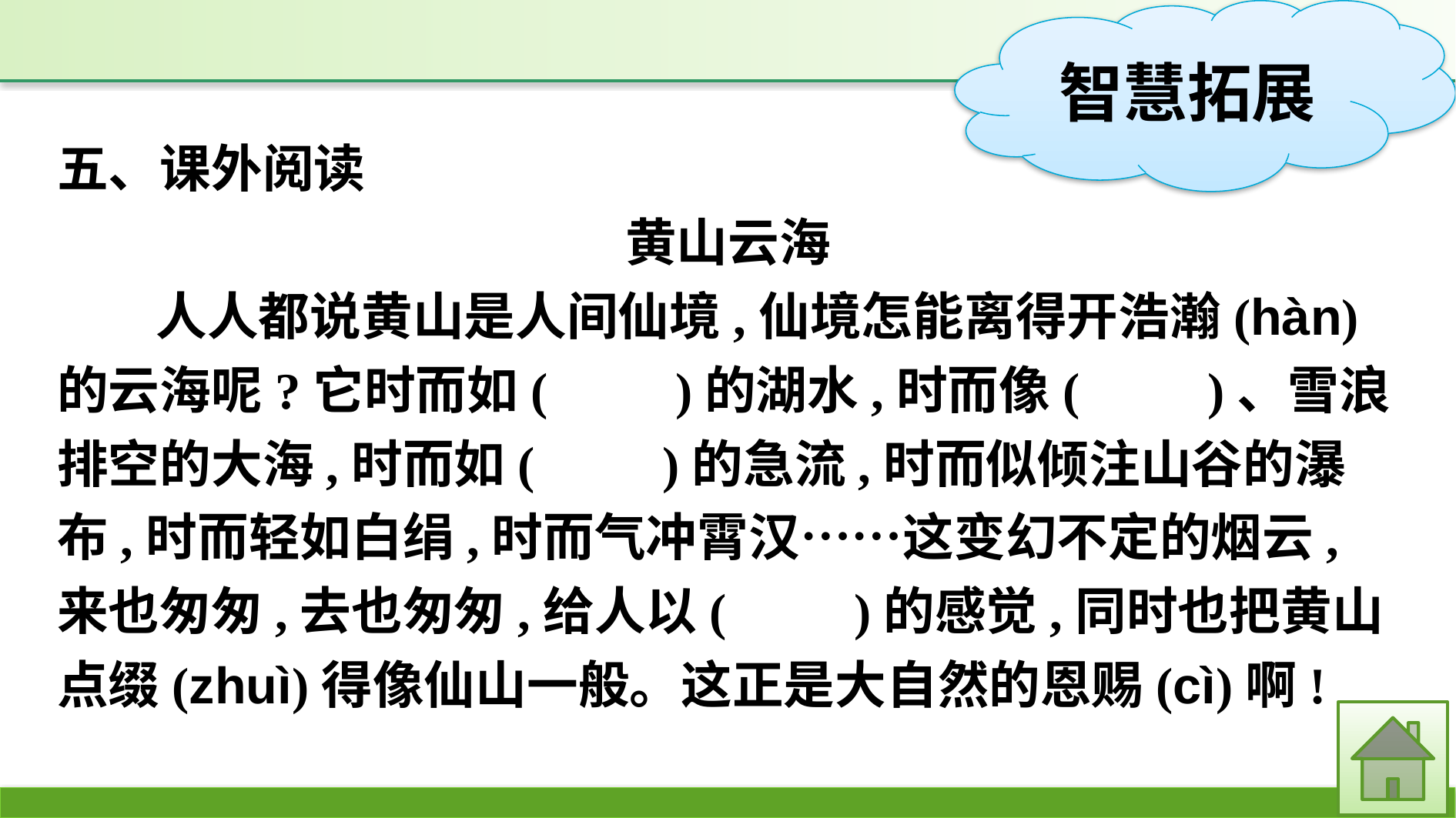

五、课外阅读
黄山云海
   人人都说黄山是人间仙境,仙境怎能离得开浩瀚(hàn)的云海呢?它时而如(　　)的湖水,时而像(　　)、雪浪排空的大海,时而如(　　)的急流,时而似倾注山谷的瀑布,时而轻如白绢,时而气冲霄汉……这变幻不定的烟云,来也匆匆,去也匆匆,给人以(　　)的感觉,同时也把黄山点缀(zhuì)得像仙山一般。这正是大自然的恩赐(cì)啊!